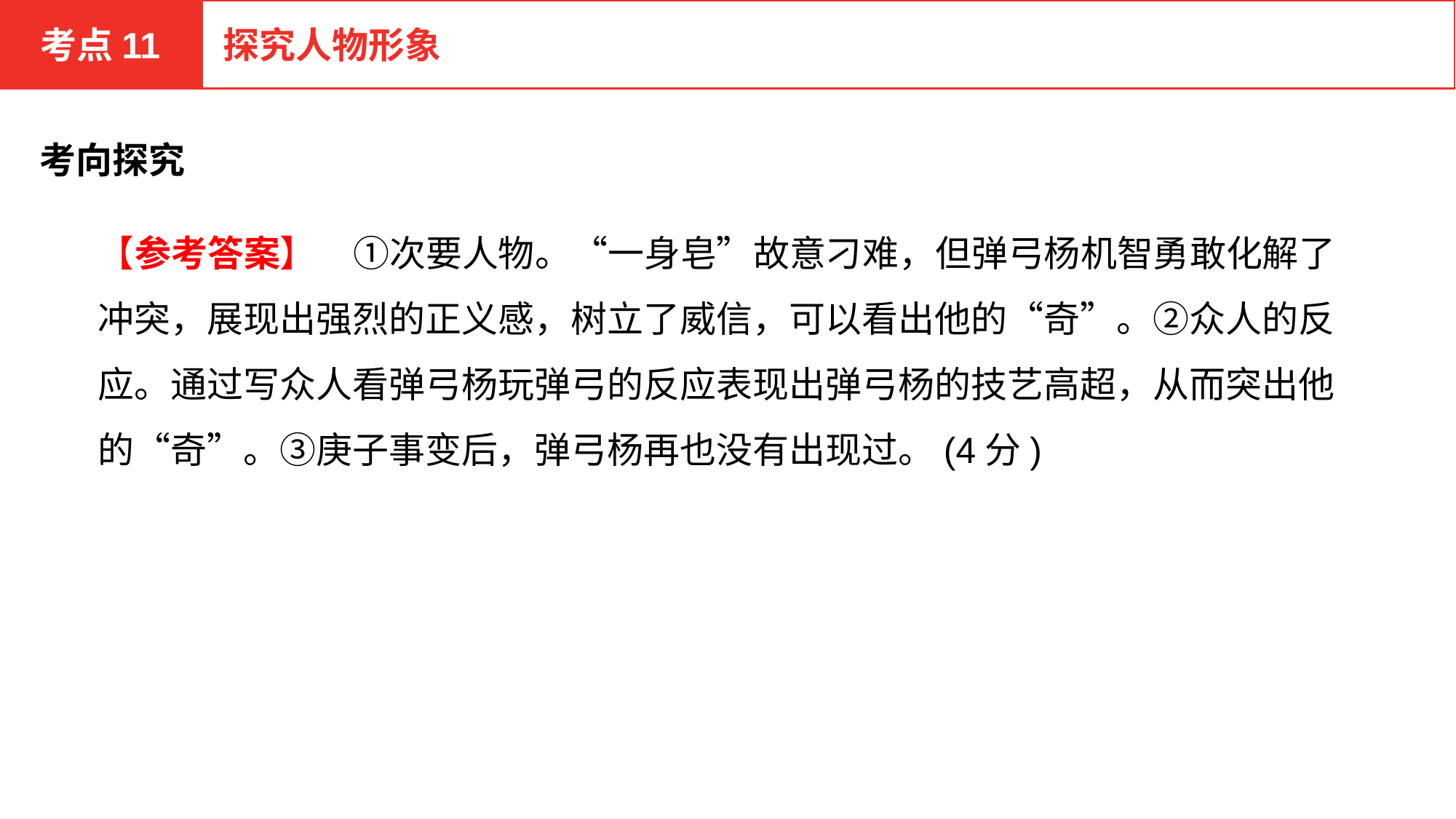

考点11
探究人物形象
考向探究

【参考答案】　①次要人物。“一身皂”故意刁难，但弹弓杨机智勇敢化解了冲突，展现出强烈的正义感，树立了威信，可以看出他的“奇”。②众人的反应。通过写众人看弹弓杨玩弹弓的反应表现出弹弓杨的技艺高超，从而突出他的“奇”。③庚子事变后，弹弓杨再也没有出现过。(4分)